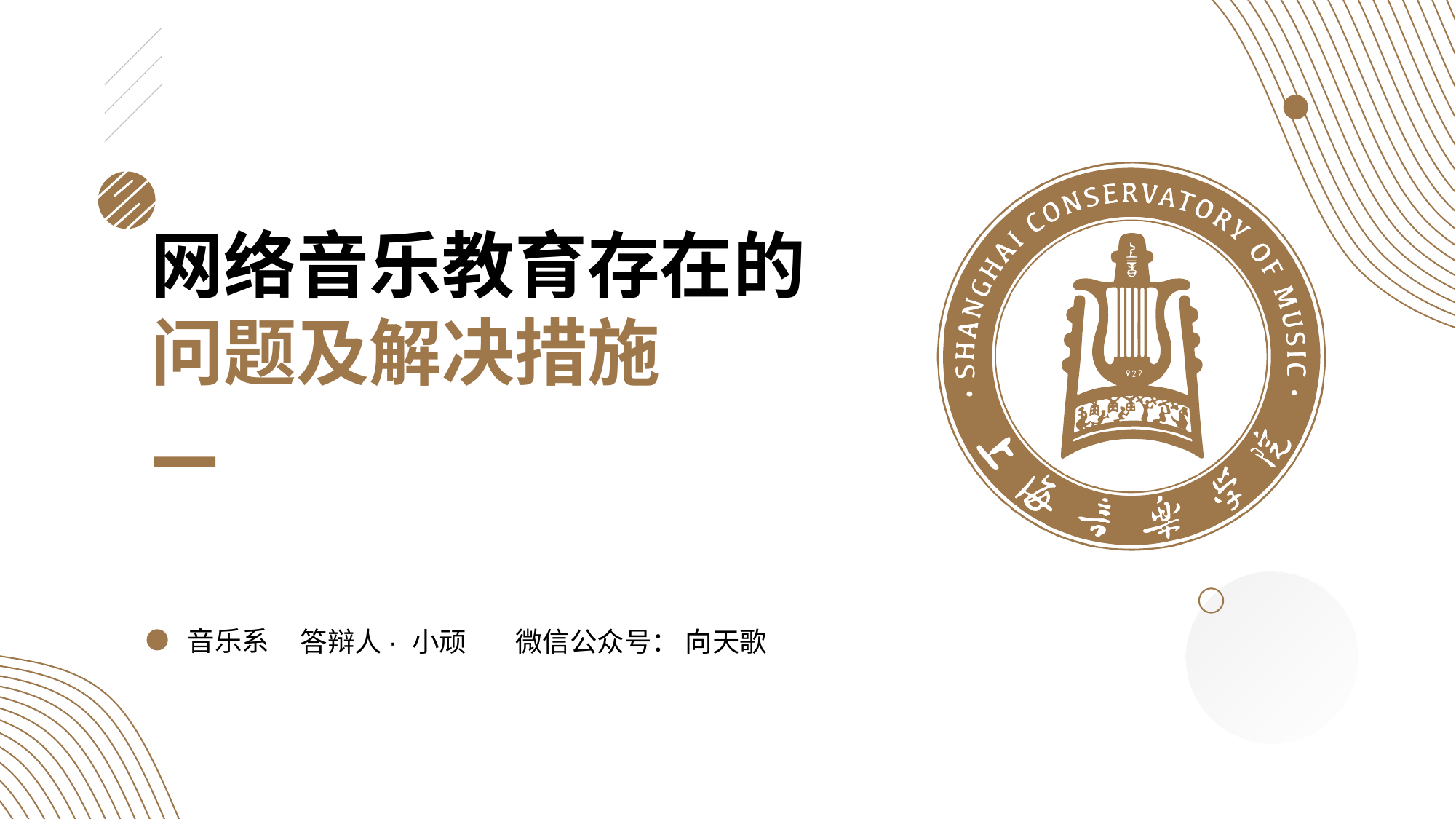

网络音乐教育存在的问题及解决措施

音乐系
答辩人· 小顽
微信公众号： 向天歌